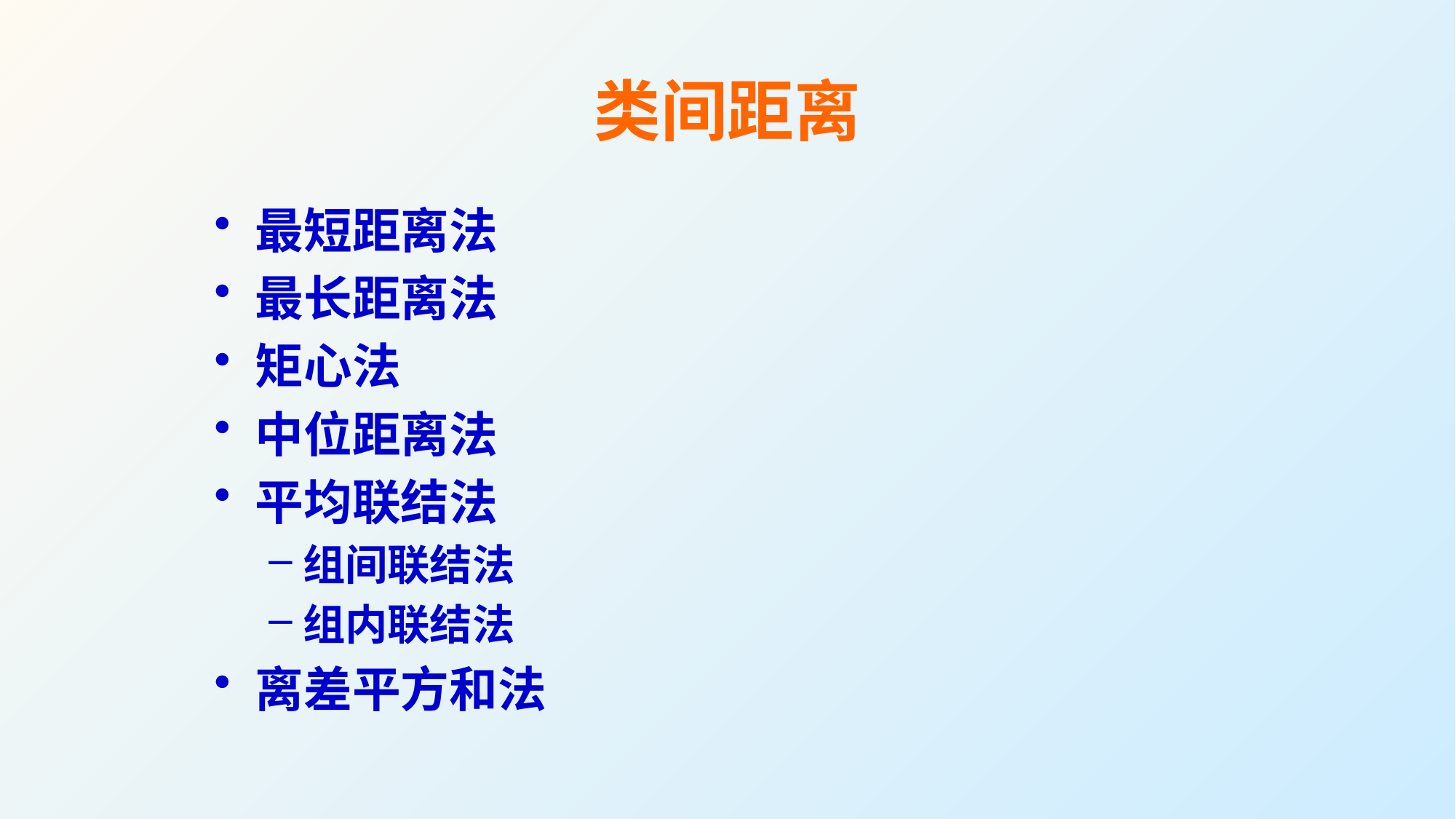

# 类间距离
最短距离法
最长距离法
矩心法
中位距离法
平均联结法
组间联结法
组内联结法
离差平方和法